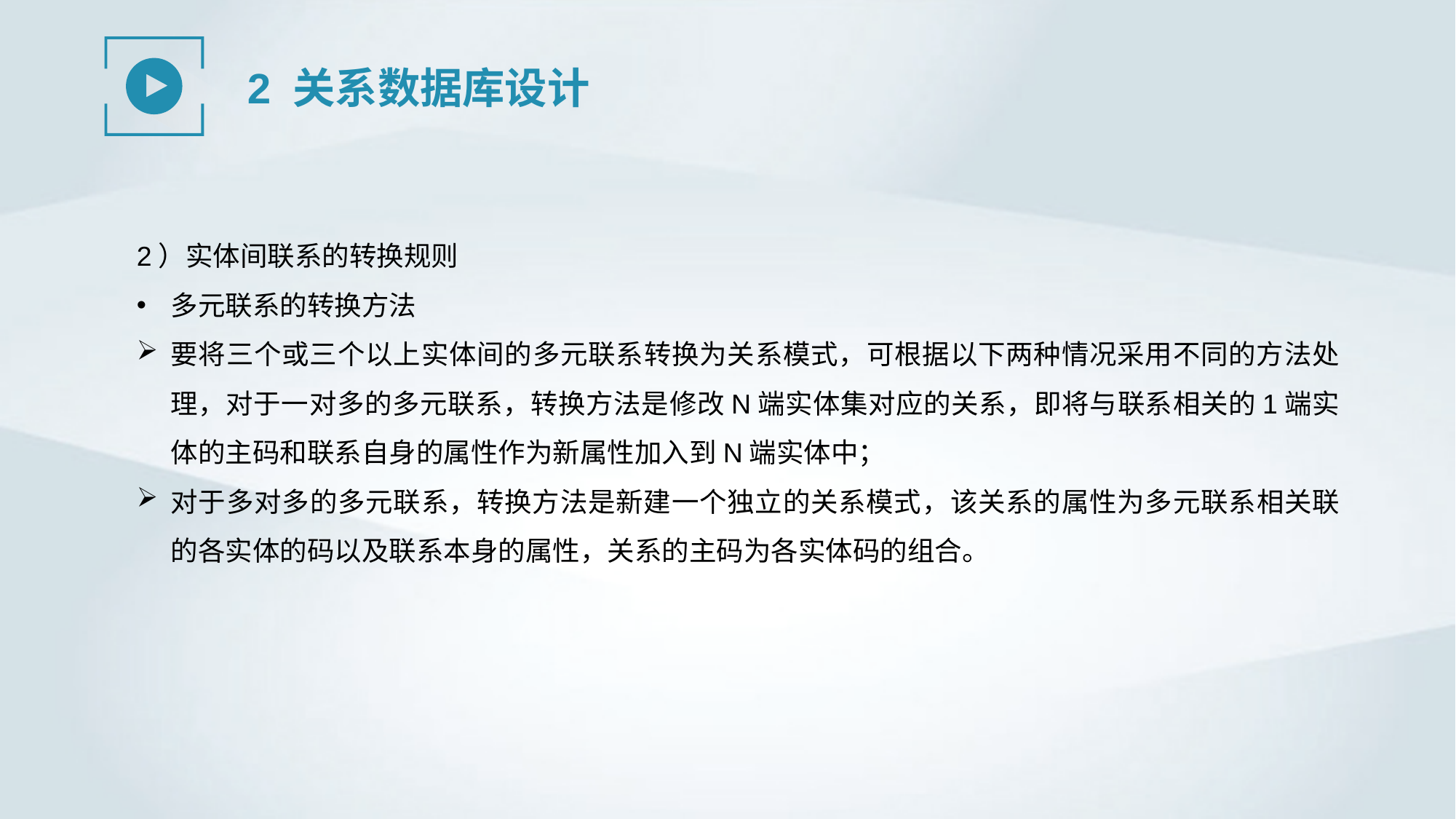

2 关系数据库设计
2）实体间联系的转换规则
多元联系的转换方法
要将三个或三个以上实体间的多元联系转换为关系模式，可根据以下两种情况采用不同的方法处理，对于一对多的多元联系，转换方法是修改N端实体集对应的关系，即将与联系相关的1端实体的主码和联系自身的属性作为新属性加入到N端实体中；
对于多对多的多元联系，转换方法是新建一个独立的关系模式，该关系的属性为多元联系相关联的各实体的码以及联系本身的属性，关系的主码为各实体码的组合。